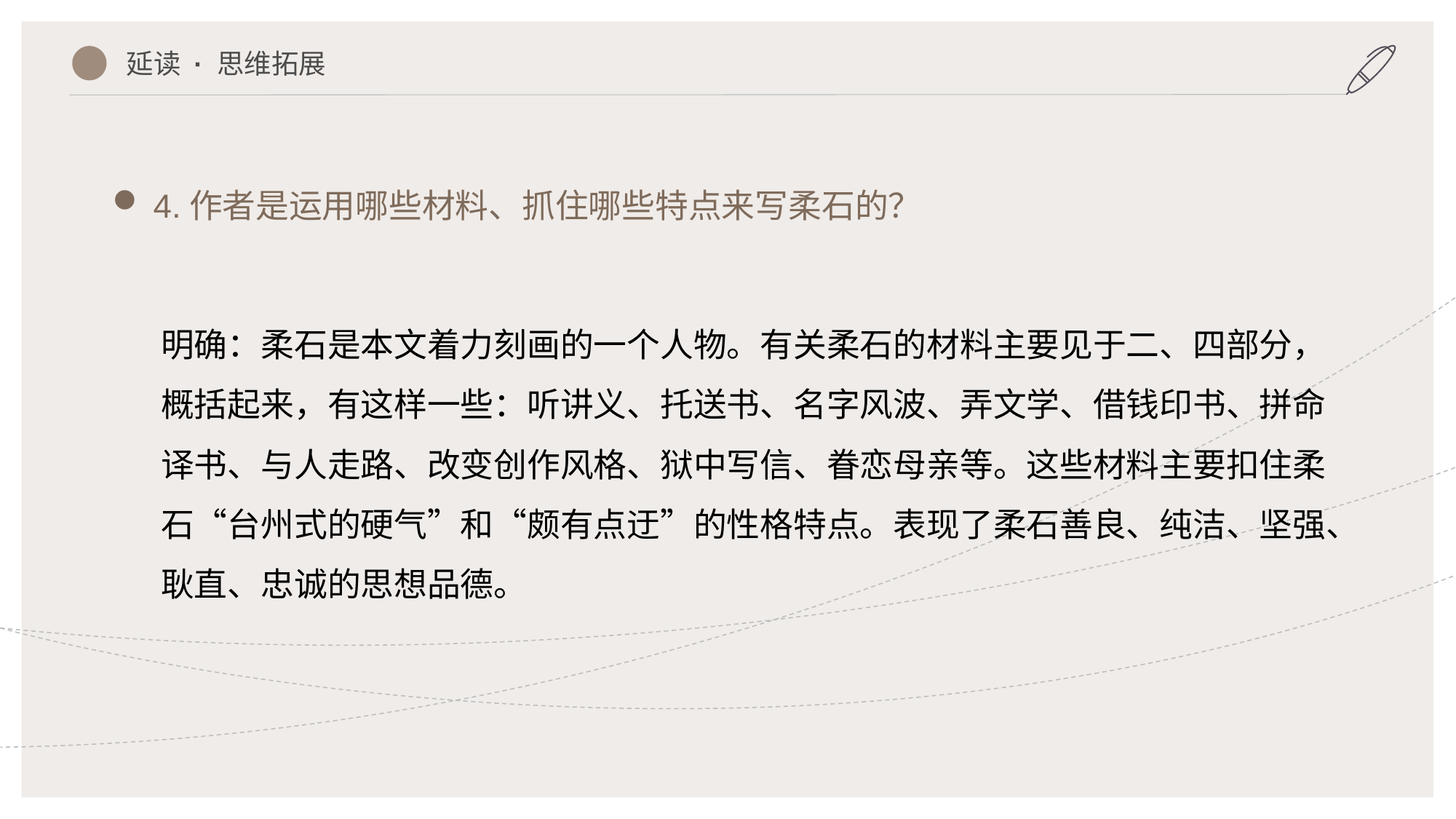

延读 · 思维拓展

4.作者是运用哪些材料、抓住哪些特点来写柔石的？

明确：柔石是本文着力刻画的一个人物。有关柔石的材料主要见于二、四部分，概括起来，有这样一些：听讲义、托送书、名字风波、弄文学、借钱印书、拼命译书、与人走路、改变创作风格、狱中写信、眷恋母亲等。这些材料主要扣住柔石“台州式的硬气”和“颇有点迂”的性格特点。表现了柔石善良、纯洁、坚强、耿直、忠诚的思想品德。